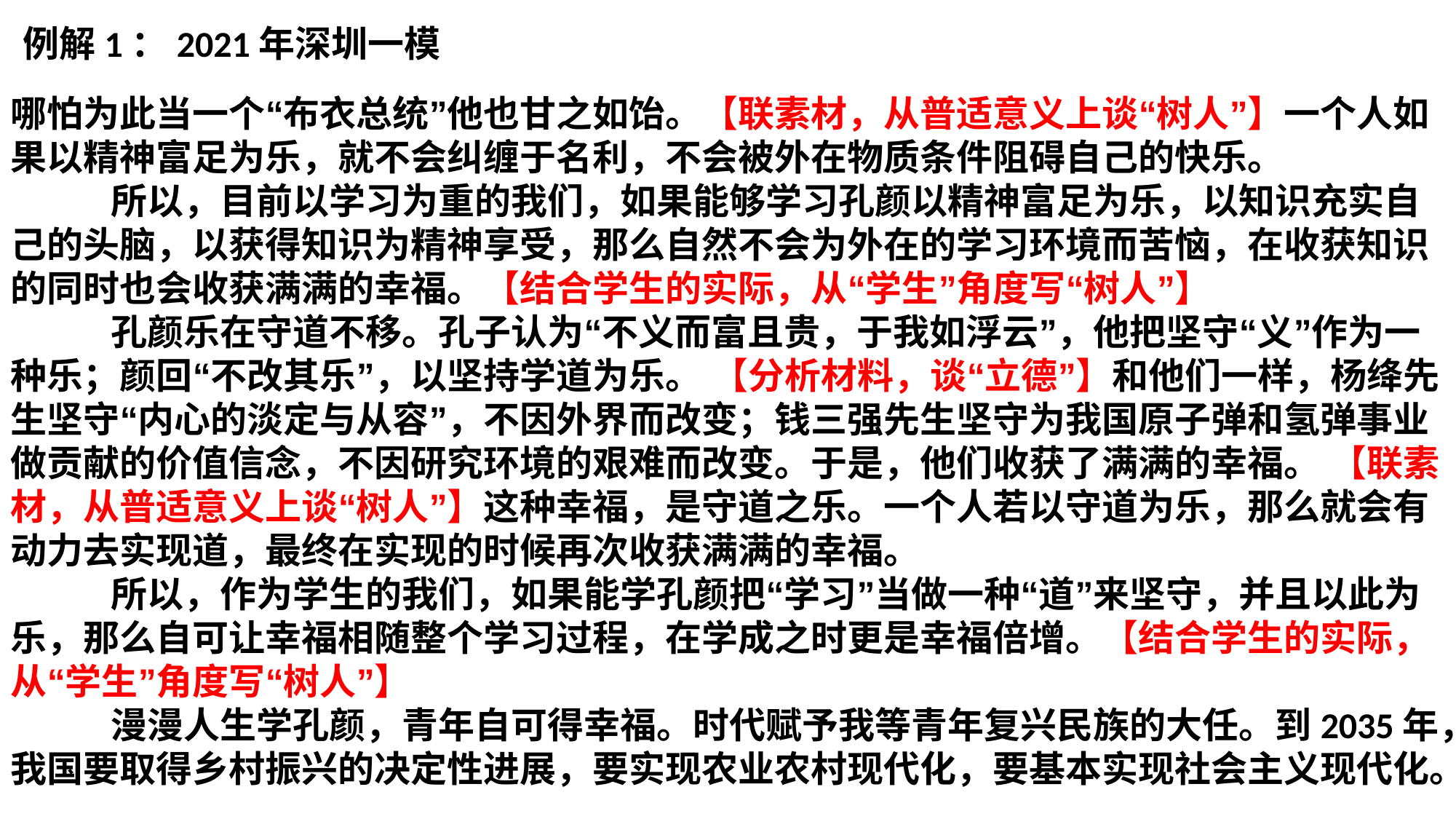

例解1：2021年深圳一模
哪怕为此当一个“布衣总统”他也甘之如饴。【联素材，从普适意义上谈“树人”】一个人如果以精神富足为乐，就不会纠缠于名利，不会被外在物质条件阻碍自己的快乐。
         所以，目前以学习为重的我们，如果能够学习孔颜以精神富足为乐，以知识充实自己的头脑，以获得知识为精神享受，那么自然不会为外在的学习环境而苦恼，在收获知识的同时也会收获满满的幸福。【结合学生的实际，从“学生”角度写“树人”】
         孔颜乐在守道不移。孔子认为“不义而富且贵，于我如浮云”，他把坚守“义”作为一种乐；颜回“不改其乐”，以坚持学道为乐。 【分析材料，谈“立德”】和他们一样，杨绛先生坚守“内心的淡定与从容”，不因外界而改变；钱三强先生坚守为我国原子弹和氢弹事业做贡献的价值信念，不因研究环境的艰难而改变。于是，他们收获了满满的幸福。 【联素材，从普适意义上谈“树人”】这种幸福，是守道之乐。一个人若以守道为乐，那么就会有动力去实现道，最终在实现的时候再次收获满满的幸福。
         所以，作为学生的我们，如果能学孔颜把“学习”当做一种“道”来坚守，并且以此为乐，那么自可让幸福相随整个学习过程，在学成之时更是幸福倍增。【结合学生的实际，从“学生”角度写“树人”】
         漫漫人生学孔颜，青年自可得幸福。时代赋予我等青年复兴民族的大任。到2035年，我国要取得乡村振兴的决定性进展，要实现农业农村现代化，要基本实现社会主义现代化。